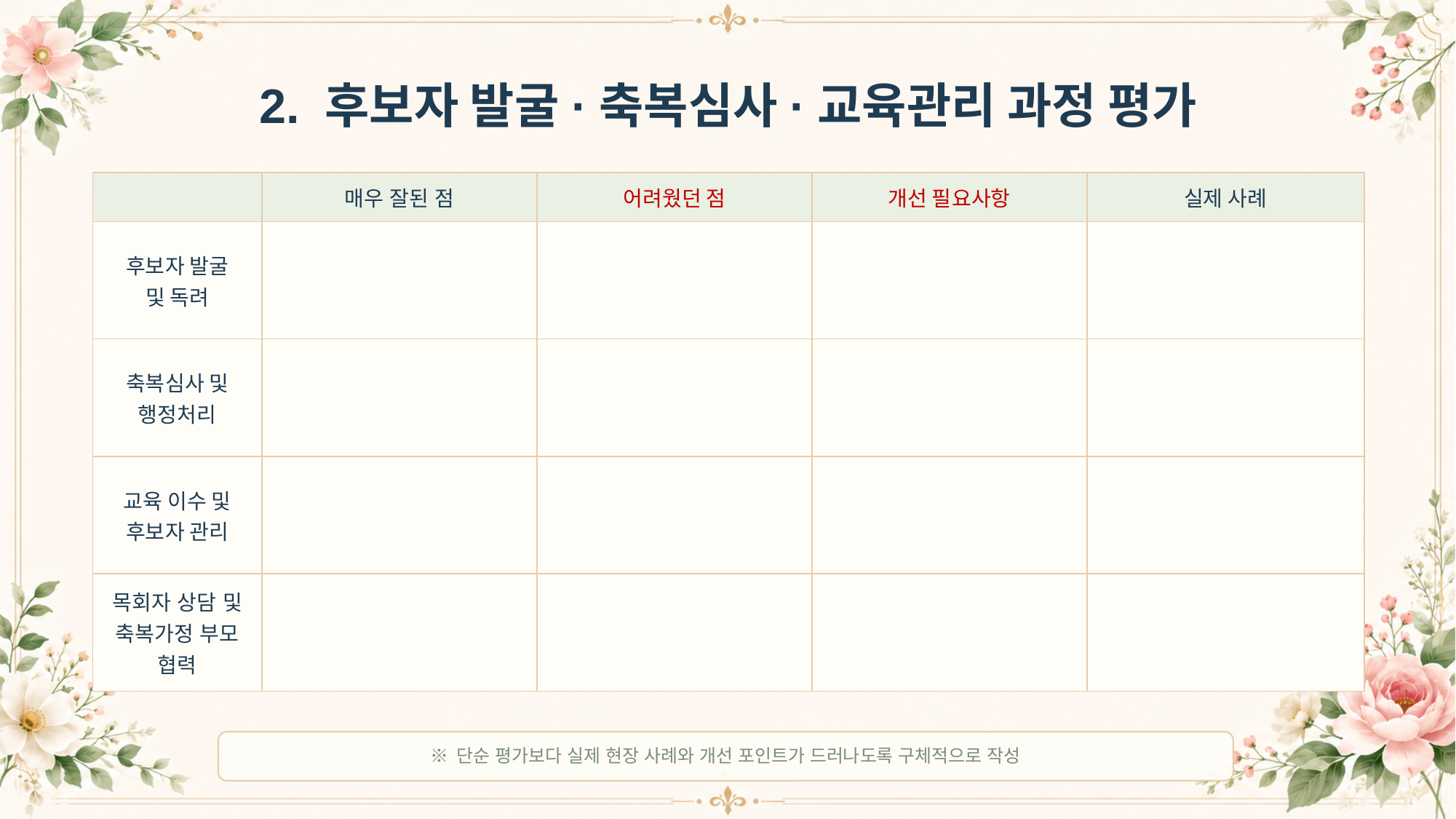

2. 후보자 발굴·축복심사·교육관리 과정 평가
|  | 매우 잘된 점 | 어려웠던 점 | 개선 필요사항 | 실제 사례 |
| --- | --- | --- | --- | --- |
| 후보자 발굴 및 독려 |  |  |  |  |
| 축복심사 및 행정처리 |  |  |  |  |
| 교육 이수 및 후보자 관리 |  |  |  |  |
| 목회자 상담 및 축복가정 부모 협력 |  |  |  |  |

※ 단순 평가보다 실제 현장 사례와 개선 포인트가 드러나도록 구체적으로 작성
✦